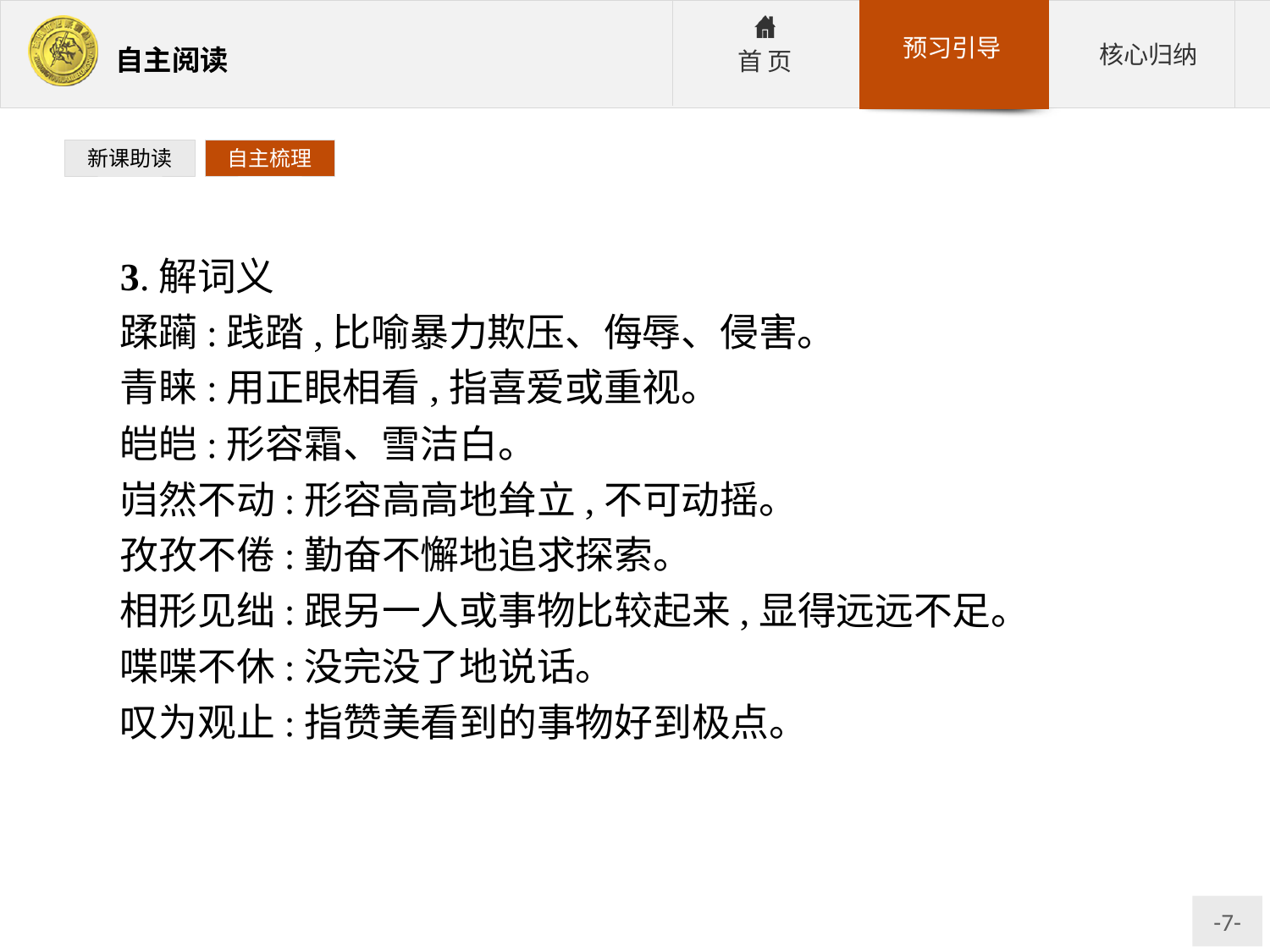

新课助读
自主梳理
3.解词义
蹂躏:践踏,比喻暴力欺压、侮辱、侵害。
青睐:用正眼相看,指喜爱或重视。
皑皑:形容霜、雪洁白。
岿然不动:形容高高地耸立,不可动摇。
孜孜不倦:勤奋不懈地追求探索。
相形见绌:跟另一人或事物比较起来,显得远远不足。
喋喋不休:没完没了地说话。
叹为观止:指赞美看到的事物好到极点。